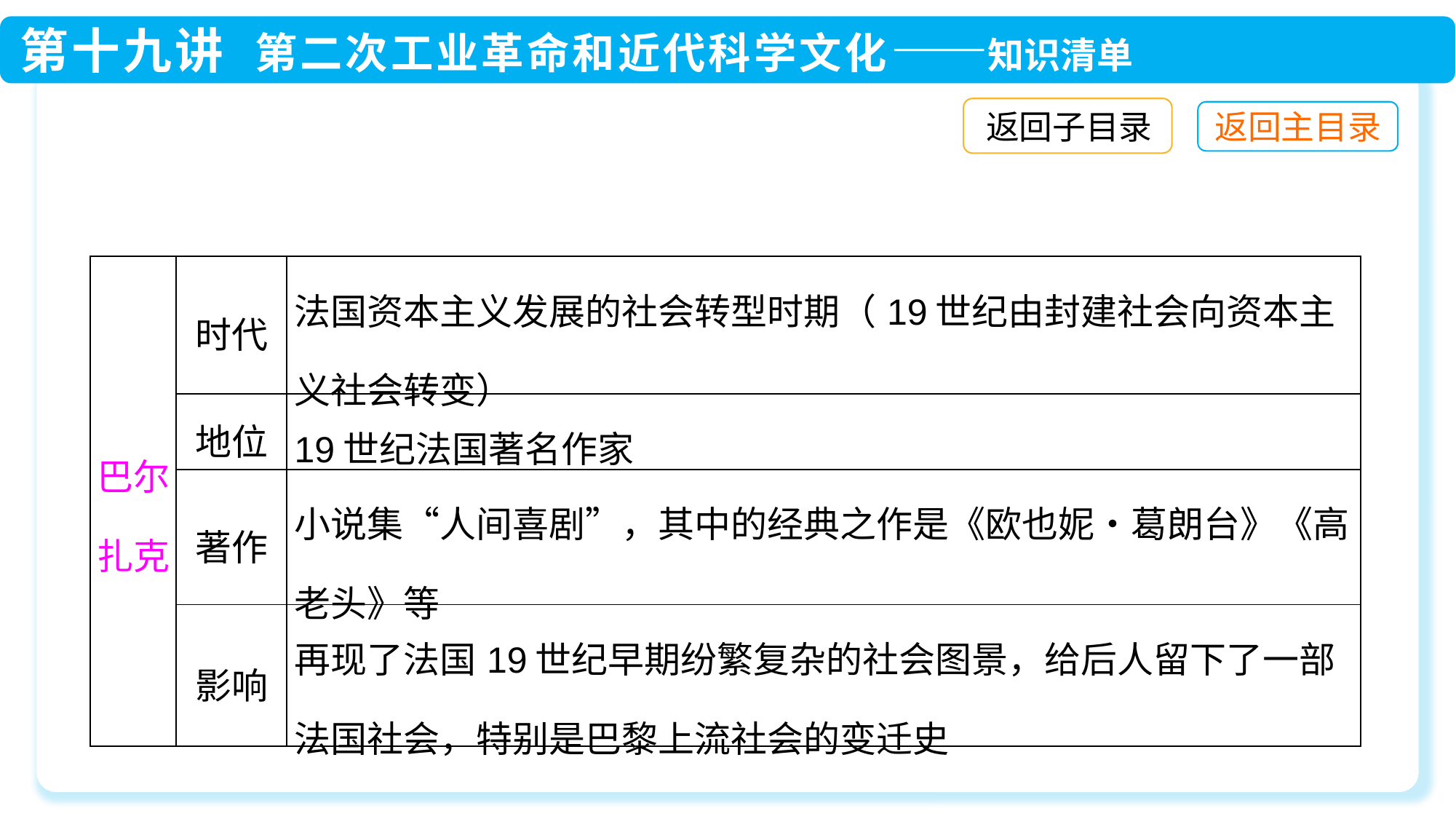

返回子目录
| 巴尔扎克 | 时代 | 法国资本主义发展的社会转型时期（19世纪由封建社会向资本主义社会转变） |
| --- | --- | --- |
|  | 地位 | 19世纪法国著名作家 |
|  | 著作 | 小说集“人间喜剧”，其中的经典之作是《欧也妮•葛朗台》《高老头》等 |
|  | 影响 | 再现了法国19世纪早期纷繁复杂的社会图景，给后人留下了一部法国社会，特别是巴黎上流社会的变迁史 |